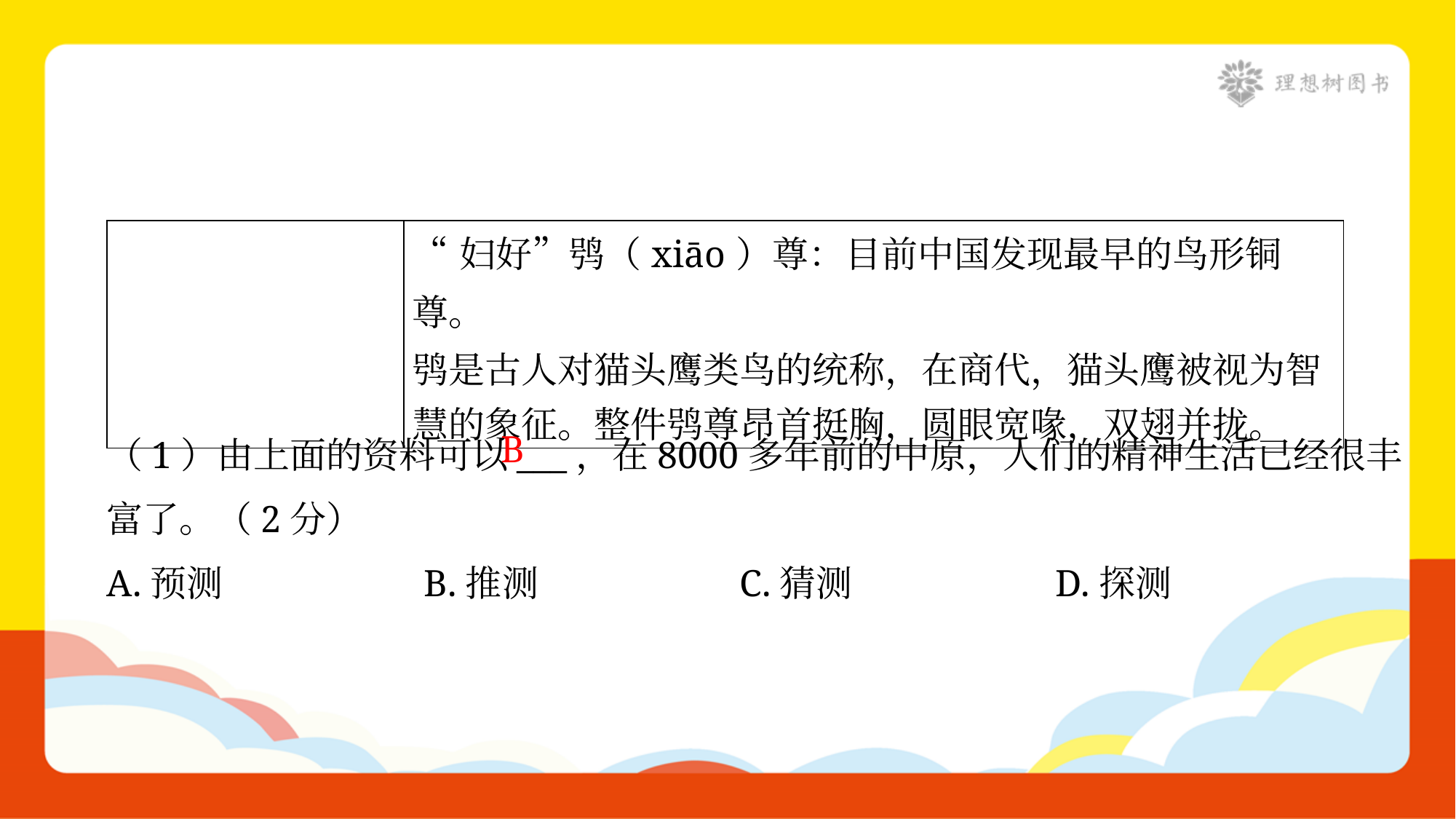

|  | “妇好”鸮（xiāo）尊：目前中国发现最早的鸟形铜尊。 鸮是古人对猫头鹰类鸟的统称，在商代，猫头鹰被视为智 慧的象征。整件鸮尊昂首挺胸，圆眼宽喙，双翅并拢。 |
| --- | --- |
B
（1）由上面的资料可以___，在8000多年前的中原，人们的精神生活已经很丰
富了。（2分）
A.预测	B.推测	C.猜测	D.探测